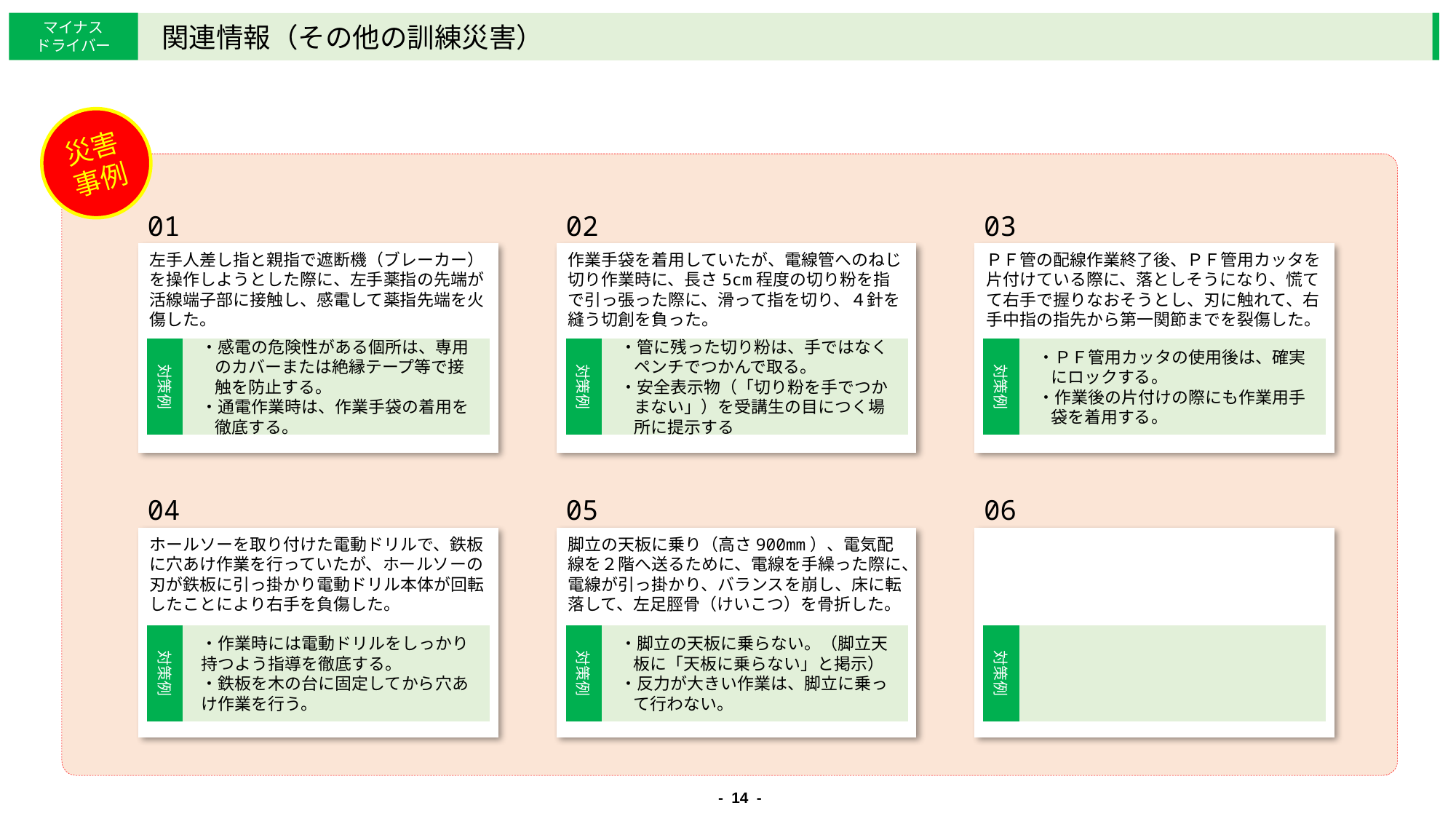

マイナス
ドライバー

関連情報（その他の訓練災害）
災害事例

01
左手人差し指と親指で遮断機（ブレーカー）を操作しようとした際に、左手薬指の先端が活線端子部に接触し、感電して薬指先端を火傷した。
02
作業手袋を着用していたが、電線管へのねじ切り作業時に、長さ5cm程度の切り粉を指で引っ張った際に、滑って指を切り、４針を縫う切創を負った。
03
ＰＦ管の配線作業終了後、ＰＦ管用カッタを片付けている際に、落としそうになり、慌てて右手で握りなおそうとし、刃に触れて、右手中指の指先から第一関節までを裂傷した。
04
ホールソーを取り付けた電動ドリルで、鉄板に穴あけ作業を行っていたが、ホールソーの刃が鉄板に引っ掛かり電動ドリル本体が回転したことにより右手を負傷した。
05
脚立の天板に乗り（高さ900mm）、電気配線を２階へ送るために、電線を手繰った際に、電線が引っ掛かり、バランスを崩し、床に転落して、左足脛骨（けいこつ）を骨折した。
06

柱の部材加工作業において、受講者２人がお互いが柱を持っていると思い込み、手を離したため柱が倒れて被災者の左肩に当たった。

対策例
・感電の危険性がある個所は、専用のカバーまたは絶縁テープ等で接触を防止する。
・通電作業時は、作業手袋の着用を徹底する。
対策例
・管に残った切り粉は、手ではなくペンチでつかんで取る。
・安全表示物（「切り粉を手でつかまない」）を受講生の目につく場所に提示する
対策例
・ＰＦ管用カッタの使用後は、確実にロックする。
・作業後の片付けの際にも作業用手袋を着用する。
対策例
・作業時には電動ドリルをしっかり持つよう指導を徹底する。
・鉄板を木の台に固定してから穴あけ作業を行う。
対策例
・脚立の天板に乗らない。（脚立天板に「天板に乗らない」と掲示）
・反力が大きい作業は、脚立に乗って行わない。
対策例

-  14  -